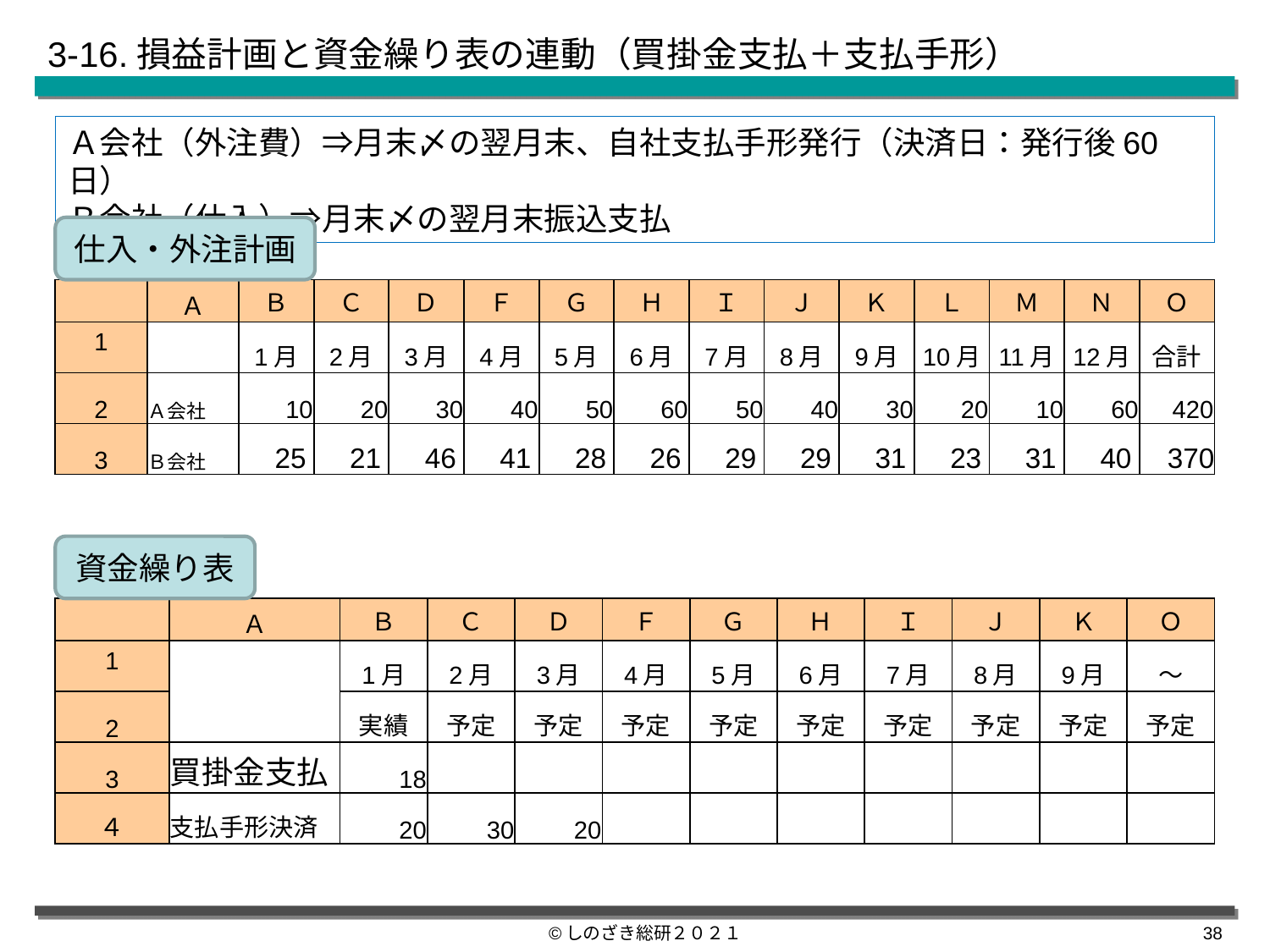

3-16.損益計画と資金繰り表の連動（買掛金支払＋支払手形）
Ａ会社（外注費）⇒月末〆の翌月末、自社支払手形発行（決済日：発行後60日）
Ｂ会社（仕入）⇒月末〆の翌月末振込支払
仕入・外注計画
|  | Ａ | Ｂ | Ｃ | Ｄ | Ｆ | Ｇ | Ｈ | Ｉ | Ｊ | Ｋ | Ｌ | Ｍ | Ｎ | Ｏ |
| --- | --- | --- | --- | --- | --- | --- | --- | --- | --- | --- | --- | --- | --- | --- |
| 1 |  | 1月 | 2月 | 3月 | 4月 | 5月 | 6月 | 7月 | 8月 | 9月 | 10月 | 11月 | 12月 | 合計 |
| 2 | Ａ会社 | 10 | 20 | 30 | 40 | 50 | 60 | 50 | 40 | 30 | 20 | 10 | 60 | 420 |
| 3 | Ｂ会社 | 25 | 21 | 46 | 41 | 28 | 26 | 29 | 29 | 31 | 23 | 31 | 40 | 370 |
資金繰り表
|  | Ａ | Ｂ | Ｃ | Ｄ | Ｆ | Ｇ | Ｈ | Ｉ | Ｊ | Ｋ | Ｏ |
| --- | --- | --- | --- | --- | --- | --- | --- | --- | --- | --- | --- |
| 1 |  | 1月 | 2月 | 3月 | 4月 | 5月 | 6月 | 7月 | 8月 | 9月 | ～ |
| 2 |  | 実績 | 予定 | 予定 | 予定 | 予定 | 予定 | 予定 | 予定 | 予定 | 予定 |
| 3 | 買掛金支払 | 18 |  |  |  |  |  |  |  |  |  |
| ４ | 支払手形決済 | 20 | 30 | 20 |  |  |  |  |  |  |  |
©しのざき総研２０２１
38